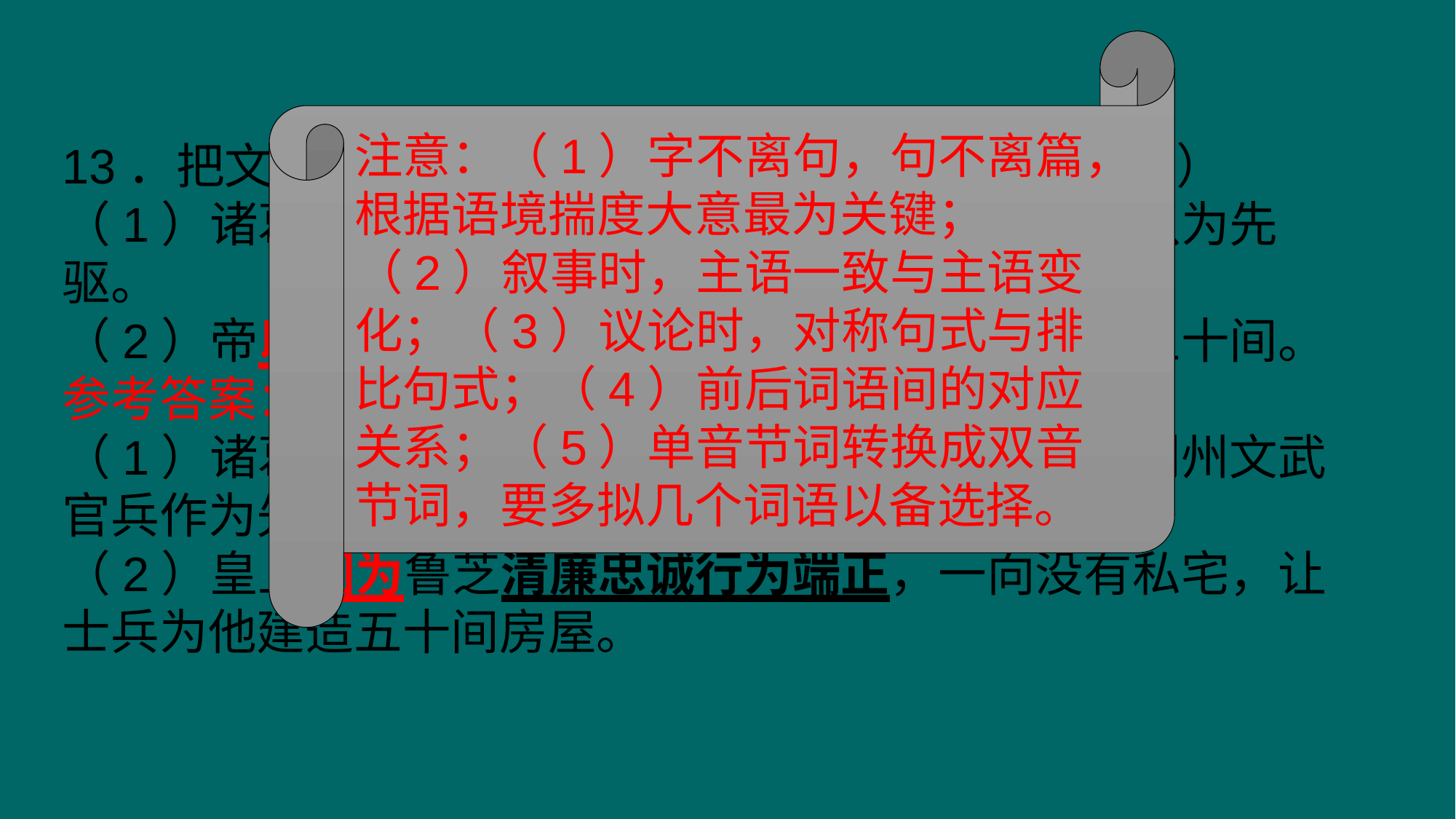

注意：（1）字不离句，句不离篇，根据语境揣度大意最为关键；
（2）叙事时，主语一致与主语变化；（3）议论时，对称句式与排比句式；（4）前后词语间的对应关系；（5）单音节词转换成双音节词，要多拟几个词语以备选择。
13．把文中画横线的句子翻译成现代汉语。（10分）
（1）诸葛诞以寿春叛，魏帝出征，芝率荆州文武以为先驱。
（2）帝以芝清忠履正，素无居宅，使军兵为作屋五十间。
参考答案：
（1）诸葛诞凭借寿春反叛，魏帝出征，鲁芝率领荆州文武官兵作为先锋。
（2）皇上因为鲁芝清廉忠诚行为端正，一向没有私宅，让士兵为他建造五十间房屋。